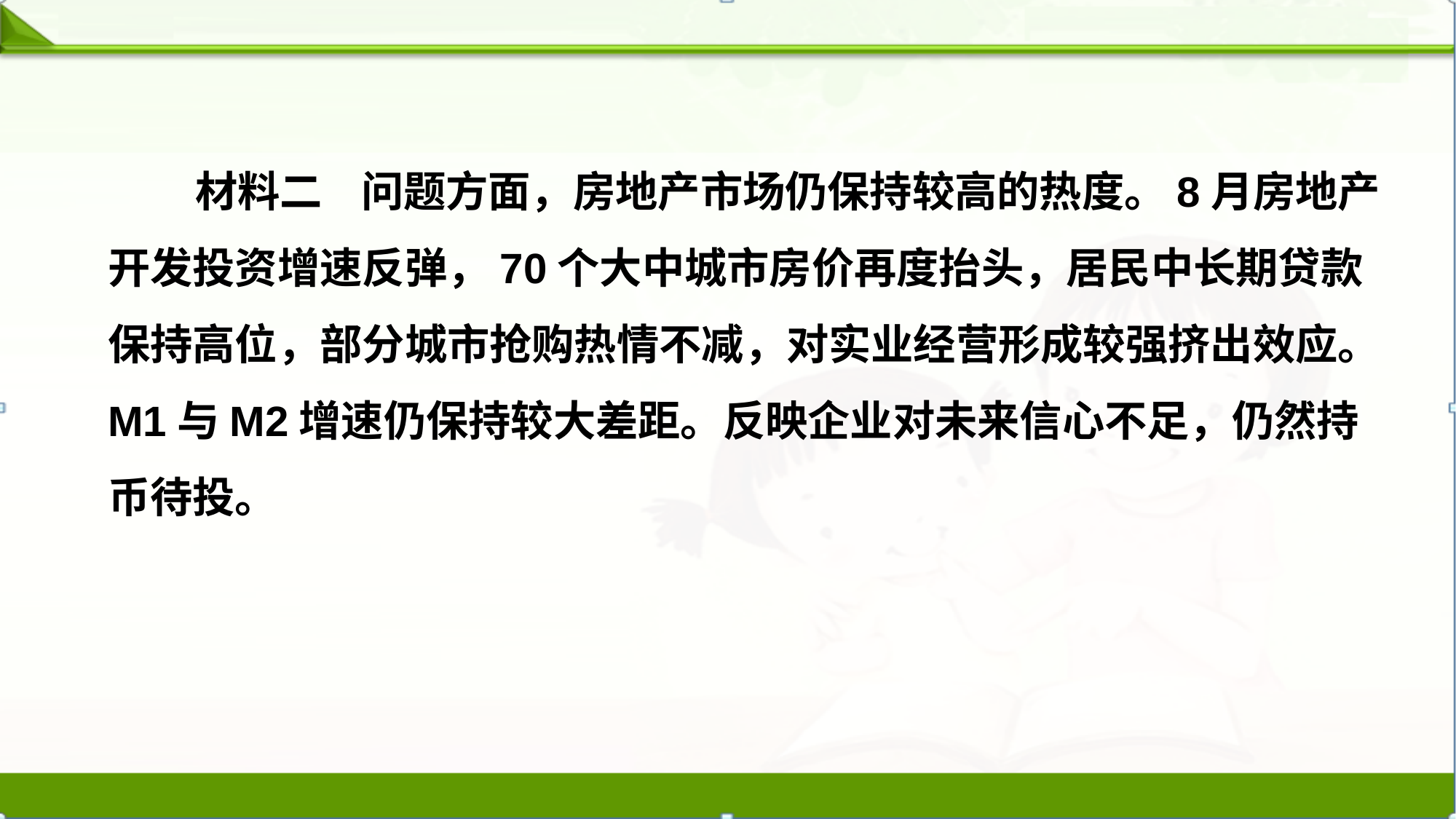

材料二    问题方面，房地产市场仍保持较高的热度。8月房地产开发投资增速反弹，70个大中城市房价再度抬头，居民中长期贷款保持高位，部分城市抢购热情不减，对实业经营形成较强挤出效应。M1与M2增速仍保持较大差距。反映企业对未来信心不足，仍然持币待投。